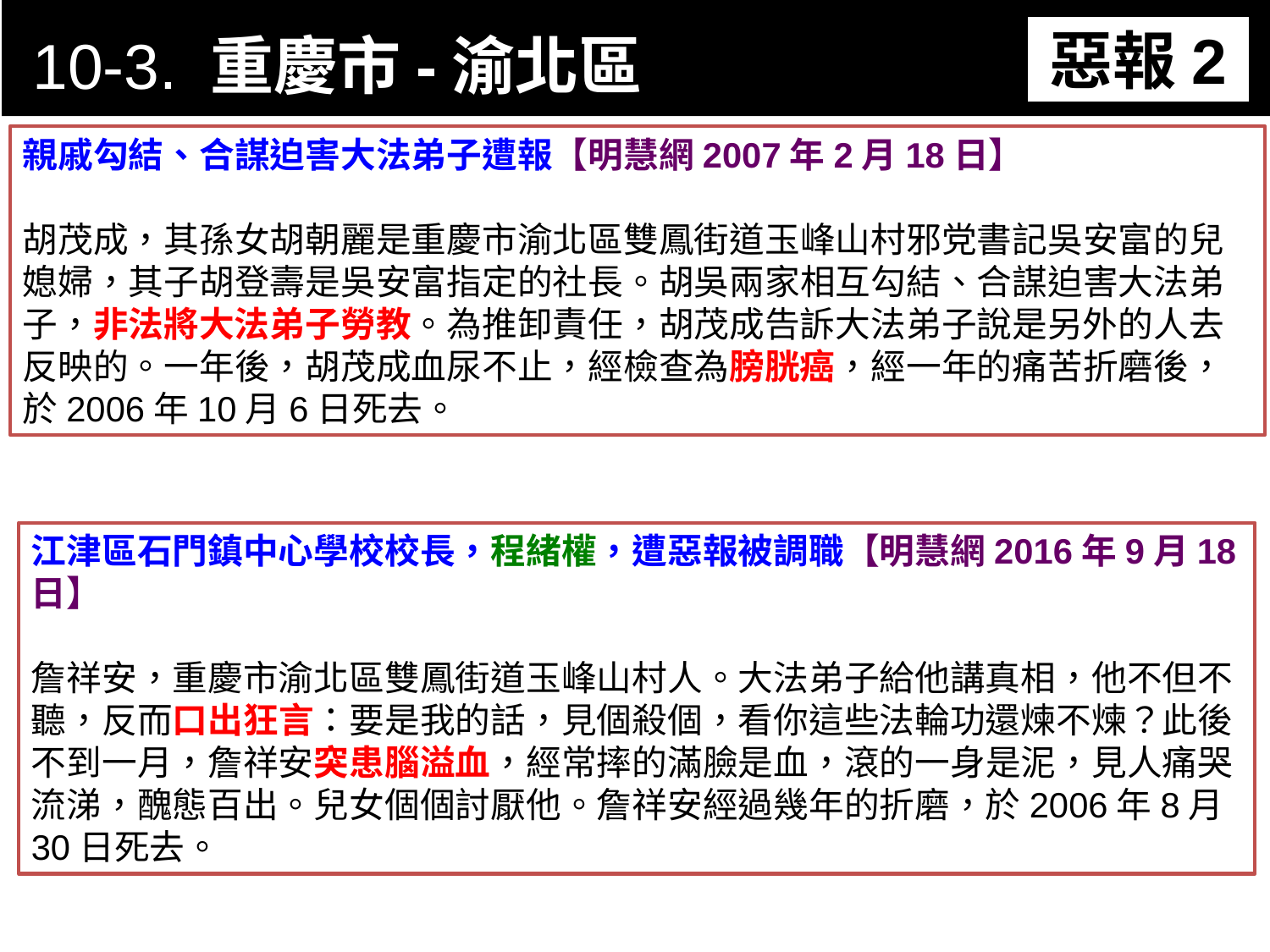

10-3. 重慶市-渝北區
惡報2
11-3. XX市官員惡報實例
親戚勾結、合謀迫害大法弟子遭報【明慧網2007年2月18日】

胡茂成，其孫女胡朝麗是重慶市渝北區雙鳳街道玉峰山村邪党書記吳安富的兒媳婦，其子胡登壽是吳安富指定的社長。胡吳兩家相互勾結、合謀迫害大法弟子，非法將大法弟子勞教。為推卸責任，胡茂成告訴大法弟子說是另外的人去反映的。一年後，胡茂成血尿不止，經檢查為膀胱癌，經一年的痛苦折磨後，於2006年10月6日死去。
江津區石門鎮中心學校校長，程緒權，遭惡報被調職【明慧網2016年9月18日】

詹祥安，重慶市渝北區雙鳳街道玉峰山村人。大法弟子給他講真相，他不但不聽，反而口出狂言：要是我的話，見個殺個，看你這些法輪功還煉不煉？此後不到一月，詹祥安突患腦溢血，經常摔的滿臉是血，滾的一身是泥，見人痛哭流涕，醜態百出。兒女個個討厭他。詹祥安經過幾年的折磨，於2006年8月30日死去。